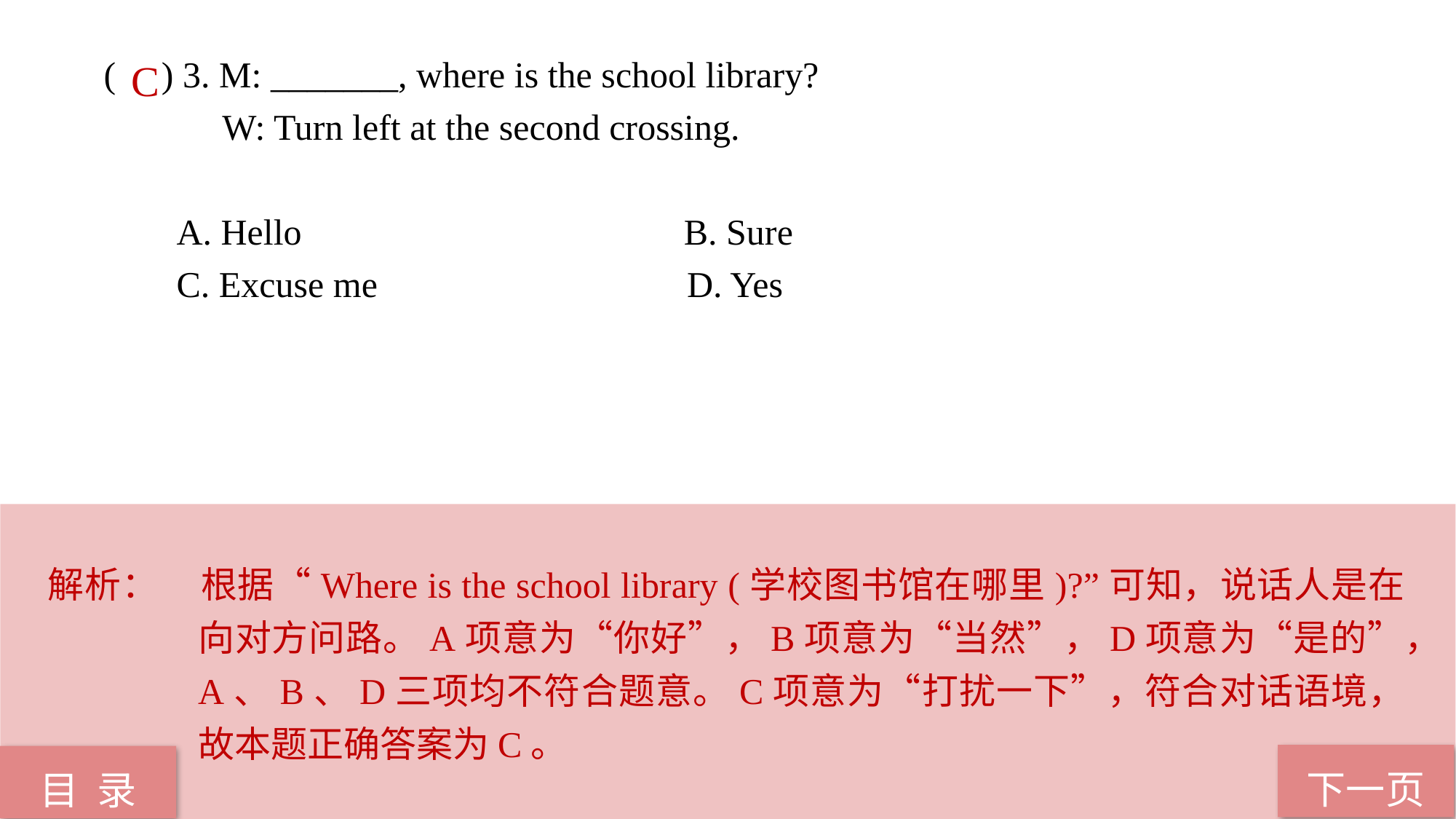

(     ) 3. M: _______, where is the school library?
             W: Turn left at the second crossing.

        A. Hello                                          B. Sure
        C. Excuse me                                  D. Yes
C
解析：	根据“Where is the school library (学校图书馆在哪里)?”可知，说话人是在向对方问路。A项意为“你好”，B项意为“当然”，D项意为“是的”，A、B、D三项均不符合题意。C项意为“打扰一下”，符合对话语境，故本题正确答案为C。